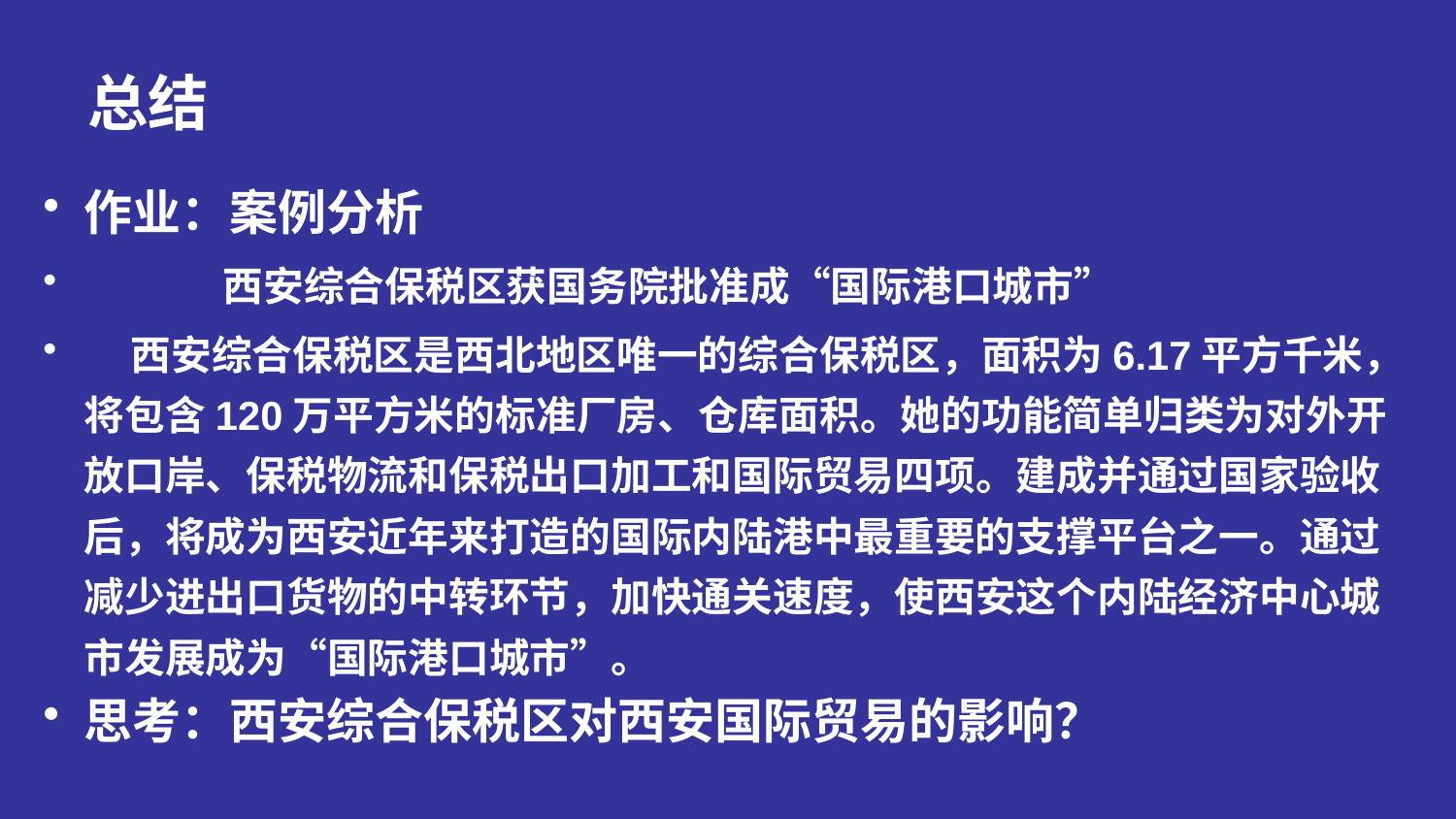

# 总结
作业：案例分析
              西安综合保税区获国务院批准成“国际港口城市”
    西安综合保税区是西北地区唯一的综合保税区，面积为6.17平方千米，将包含120万平方米的标准厂房、仓库面积。她的功能简单归类为对外开放口岸、保税物流和保税出口加工和国际贸易四项。建成并通过国家验收后，将成为西安近年来打造的国际内陆港中最重要的支撑平台之一。通过减少进出口货物的中转环节，加快通关速度，使西安这个内陆经济中心城市发展成为“国际港口城市”。
思考：西安综合保税区对西安国际贸易的影响？